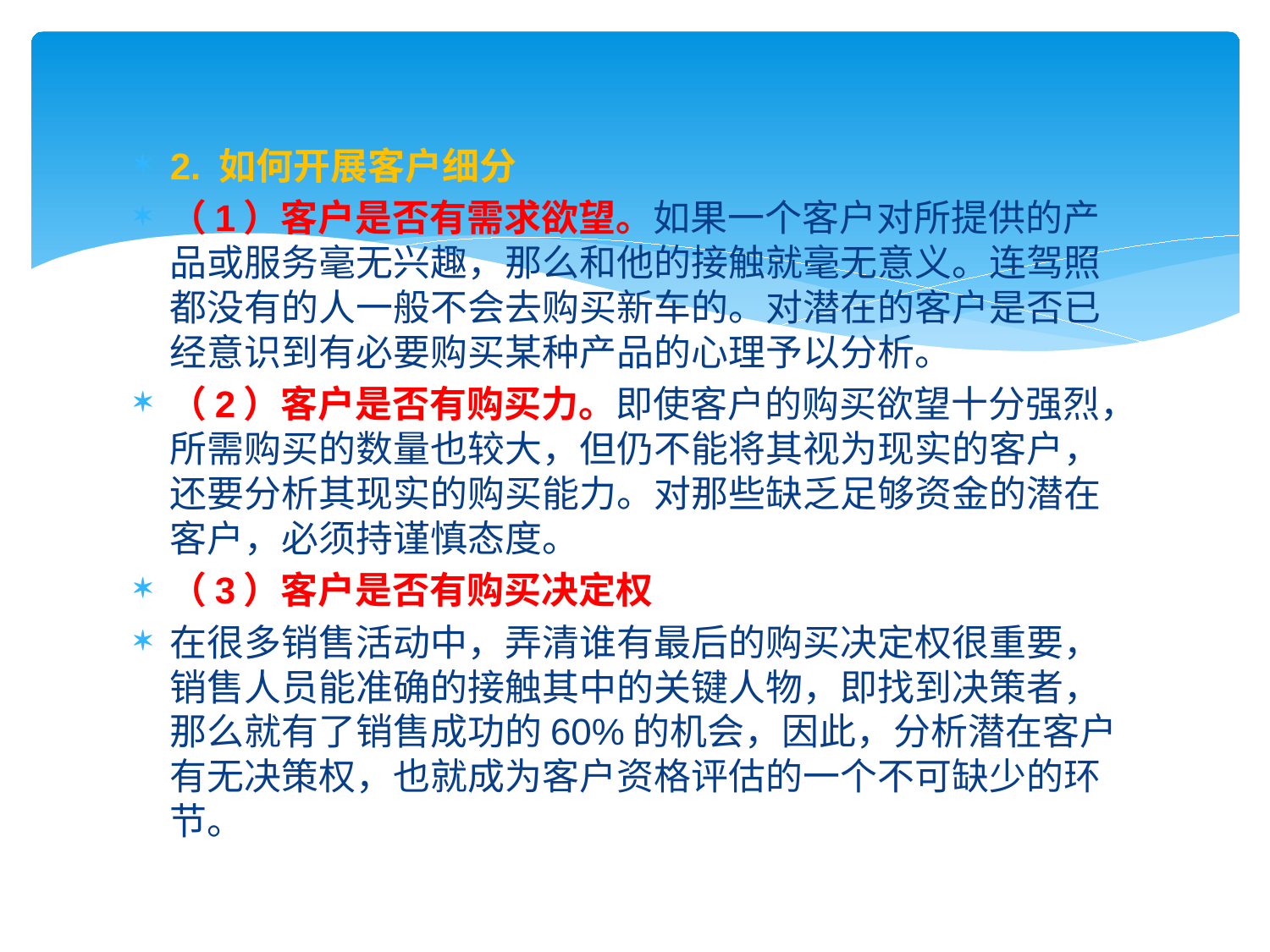

2. 如何开展客户细分
（1）客户是否有需求欲望。如果一个客户对所提供的产品或服务毫无兴趣，那么和他的接触就毫无意义。连驾照都没有的人一般不会去购买新车的。对潜在的客户是否已经意识到有必要购买某种产品的心理予以分析。
（2）客户是否有购买力。即使客户的购买欲望十分强烈，所需购买的数量也较大，但仍不能将其视为现实的客户，还要分析其现实的购买能力。对那些缺乏足够资金的潜在客户，必须持谨慎态度。
（3）客户是否有购买决定权
在很多销售活动中，弄清谁有最后的购买决定权很重要，销售人员能准确的接触其中的关键人物，即找到决策者，那么就有了销售成功的60%的机会，因此，分析潜在客户有无决策权，也就成为客户资格评估的一个不可缺少的环节。